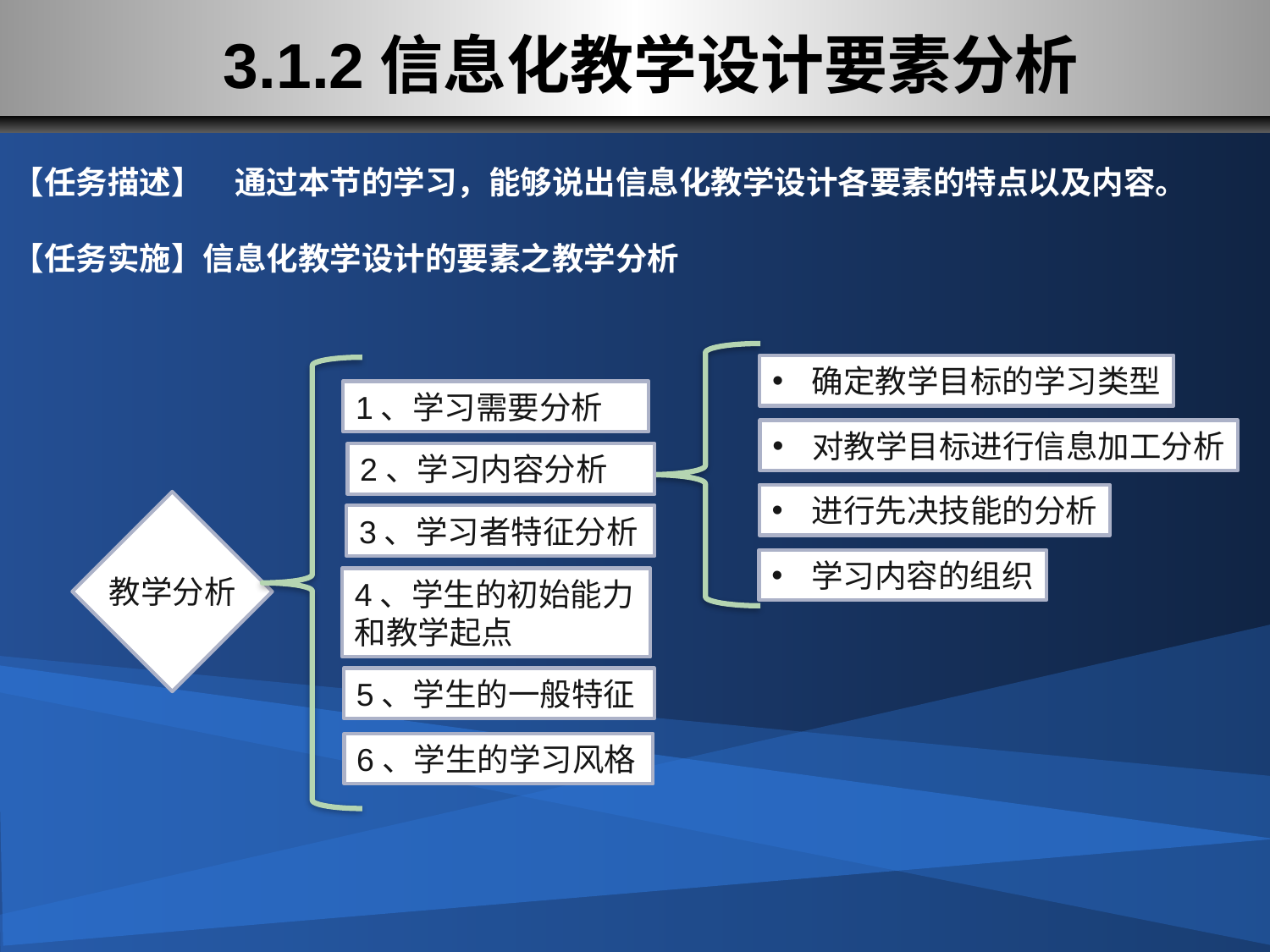

# 3.1.2信息化教学设计要素分析
【任务描述】　通过本节的学习，能够说出信息化教学设计各要素的特点以及内容。

【任务实施】信息化教学设计的要素之教学分析

确定教学目标的学习类型
对教学目标进行信息加工分析
进行先决技能的分析
学习内容的组织

教学分析
1、学习需要分析
2、学习内容分析
3、学习者特征分析
4、学生的初始能力和教学起点
5、学生的一般特征
6、学生的学习风格